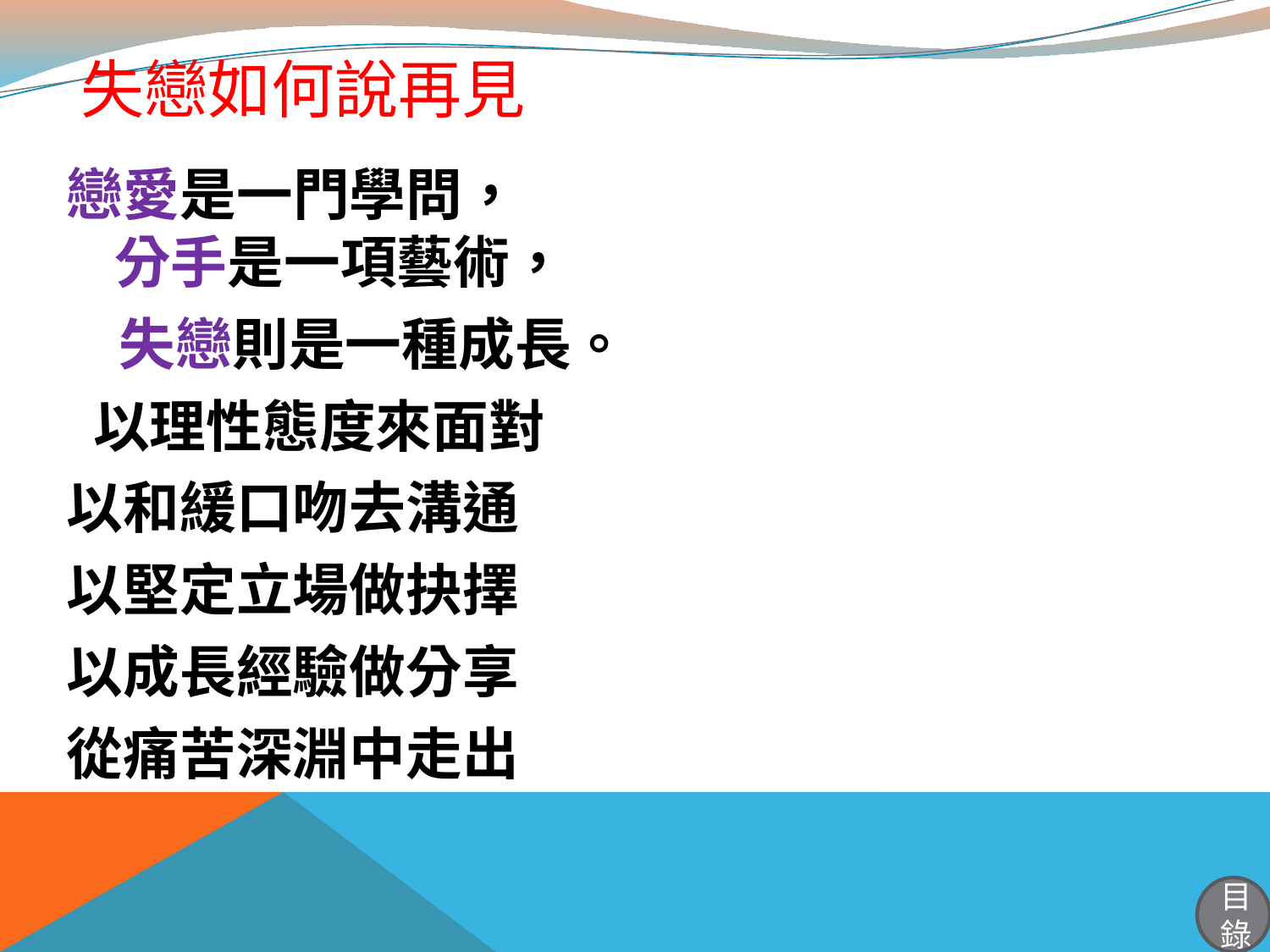

# 失戀如何說再見
戀愛是一門學問，
分手是一項藝術，
   失戀則是一種成長。
 以理性態度來面對
以和緩口吻去溝通
以堅定立場做抉擇
以成長經驗做分享
從痛苦深淵中走出